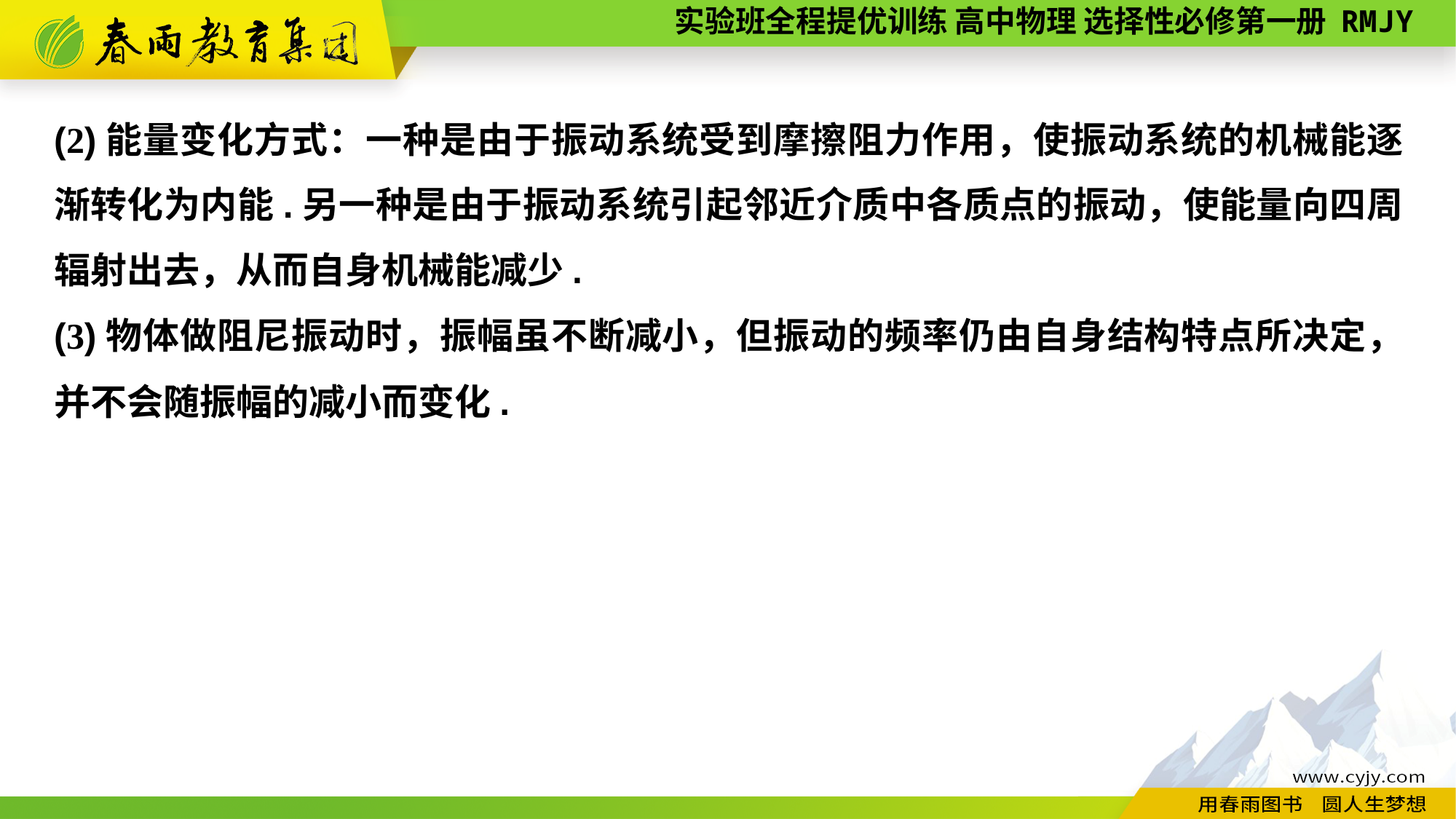

(2)能量变化方式：一种是由于振动系统受到摩擦阻力作用，使振动系统的机械能逐渐转化为内能.另一种是由于振动系统引起邻近介质中各质点的振动，使能量向四周辐射出去，从而自身机械能减少.
(3)物体做阻尼振动时，振幅虽不断减小，但振动的频率仍由自身结构特点所决定，并不会随振幅的减小而变化.